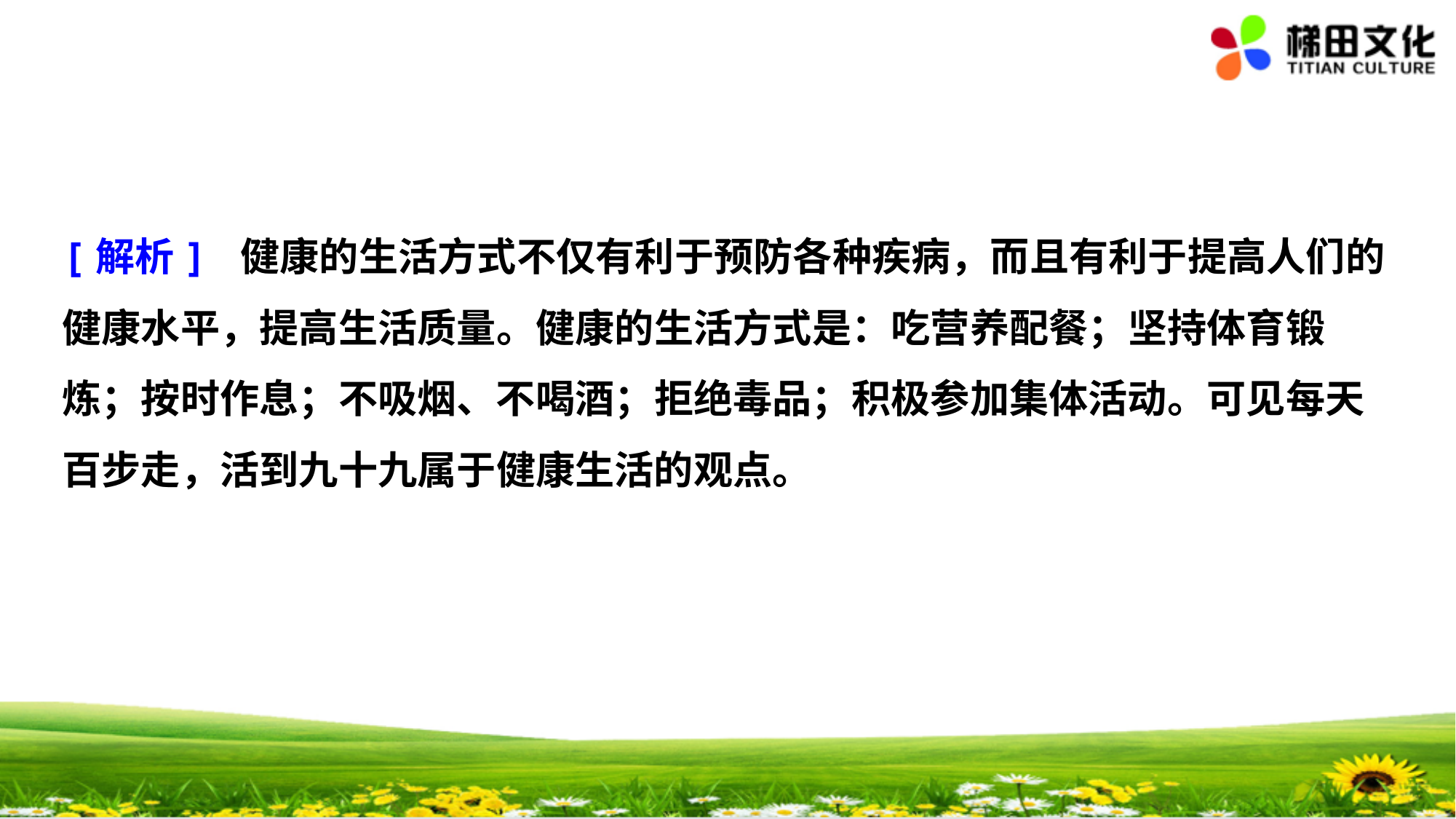

[解析] 健康的生活方式不仅有利于预防各种疾病，而且有利于提高人们的健康水平，提高生活质量。健康的生活方式是：吃营养配餐；坚持体育锻炼；按时作息；不吸烟、不喝酒；拒绝毒品；积极参加集体活动。可见每天百步走，活到九十九属于健康生活的观点。